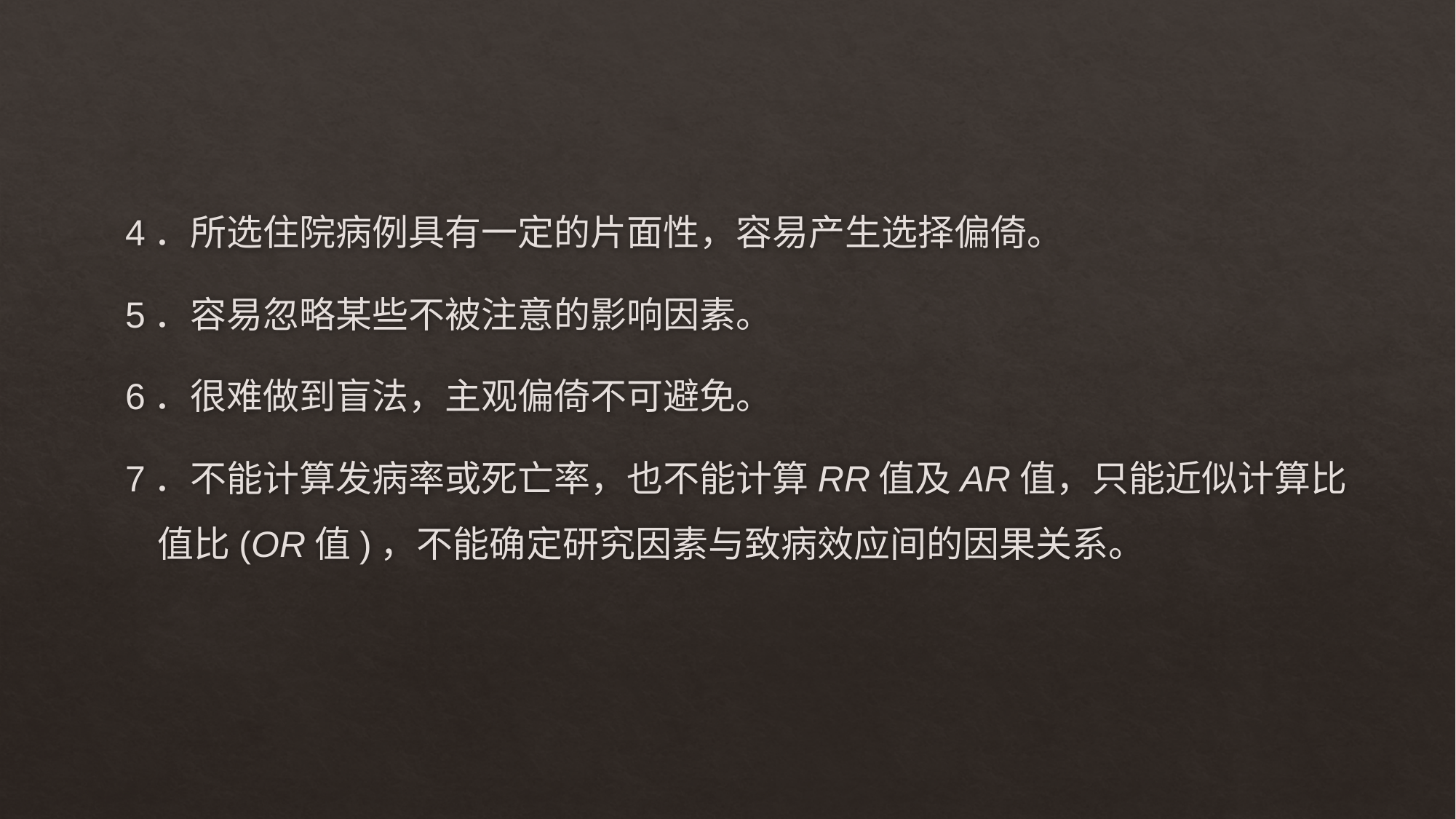

4．所选住院病例具有一定的片面性，容易产生选择偏倚。
5．容易忽略某些不被注意的影响因素。
6．很难做到盲法，主观偏倚不可避免。
7．不能计算发病率或死亡率，也不能计算RR值及AR值，只能近似计算比值比(OR值)，不能确定研究因素与致病效应间的因果关系。